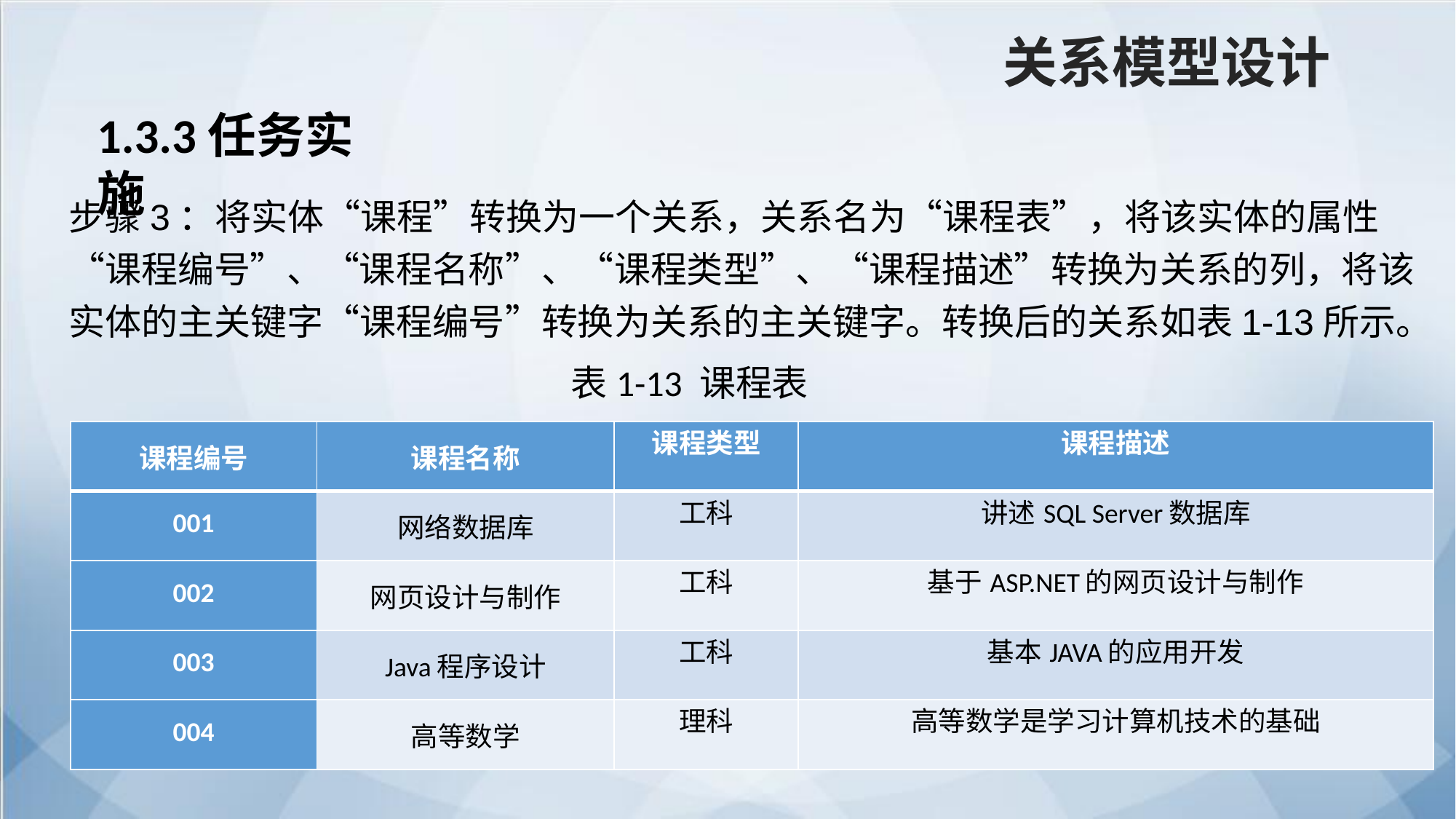

关系模型设计
1.3.3任务实施
步骤3：将实体“课程”转换为一个关系，关系名为“课程表”，将该实体的属性“课程编号”、“课程名称”、“课程类型”、“课程描述”转换为关系的列，将该实体的主关键字“课程编号”转换为关系的主关键字。转换后的关系如表1-13所示。
表1-13 课程表
| 课程编号 | 课程名称 | 课程类型 | 课程描述 |
| --- | --- | --- | --- |
| 001 | 网络数据库 | 工科 | 讲述SQL Server数据库 |
| 002 | 网页设计与制作 | 工科 | 基于ASP.NET的网页设计与制作 |
| 003 | Java程序设计 | 工科 | 基本JAVA的应用开发 |
| 004 | 高等数学 | 理科 | 高等数学是学习计算机技术的基础 |